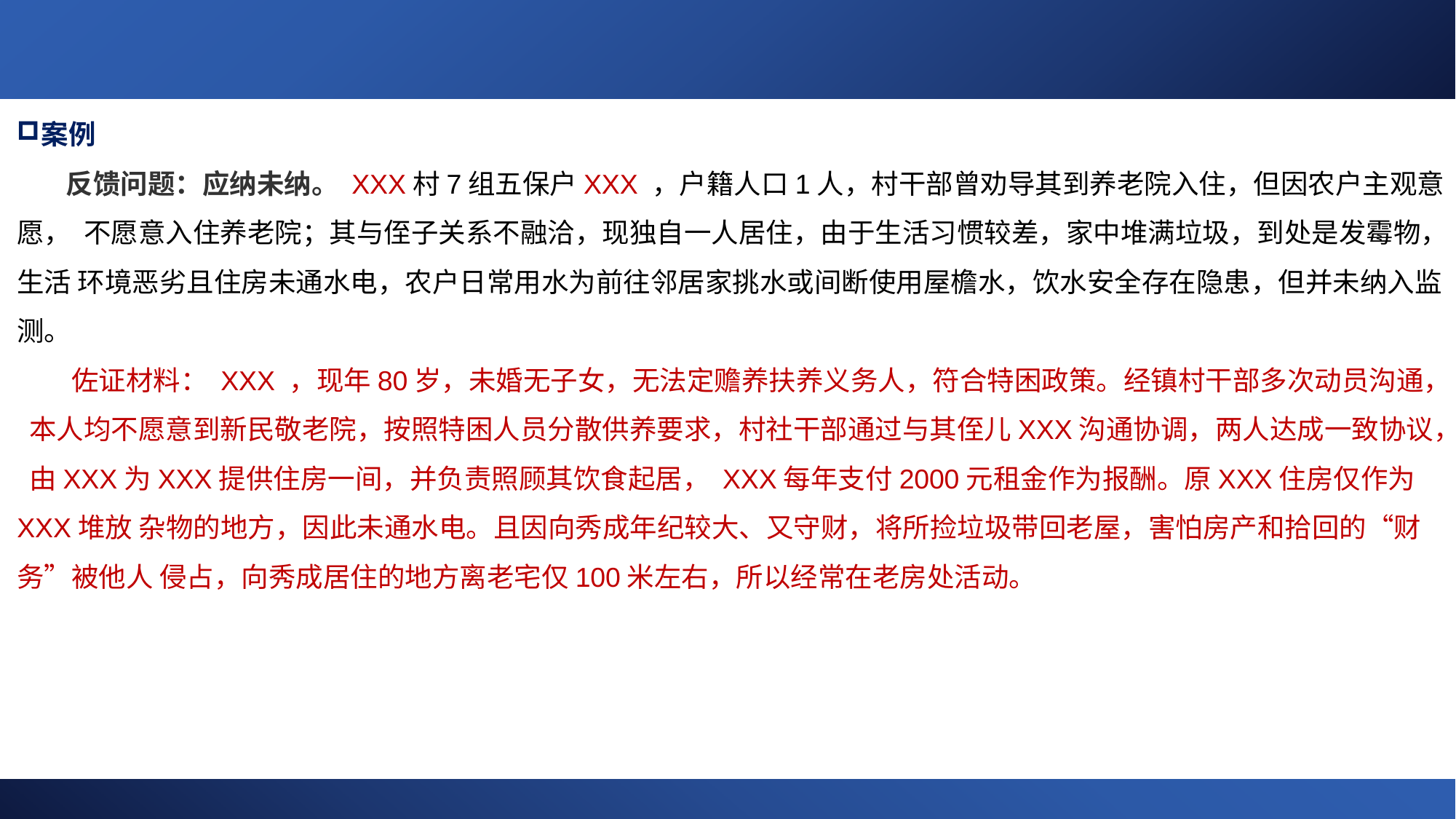

案例
反馈问题：应纳未纳。 XXX村7组五保户XXX ，户籍人口1人，村干部曾劝导其到养老院入住，但因农户主观意愿，  不愿意入住养老院；其与侄子关系不融洽，现独自一人居住，由于生活习惯较差，家中堆满垃圾，到处是发霉物，生活 环境恶劣且住房未通水电，农户日常用水为前往邻居家挑水或间断使用屋檐水，饮水安全存在隐患，但并未纳入监测。
佐证材料： XXX ，现年80岁，未婚无子女，无法定赡养扶养义务人，符合特困政策。经镇村干部多次动员沟通，  本人均不愿意到新民敬老院，按照特困人员分散供养要求，村社干部通过与其侄儿XXX沟通协调，两人达成一致协议，  由XXX为XXX提供住房一间，并负责照顾其饮食起居， XXX每年支付2000元租金作为报酬。原XXX住房仅作为XXX堆放 杂物的地方，因此未通水电。且因向秀成年纪较大、又守财，将所捡垃圾带回老屋，害怕房产和拾回的“财务”被他人 侵占，向秀成居住的地方离老宅仅100米左右，所以经常在老房处活动。